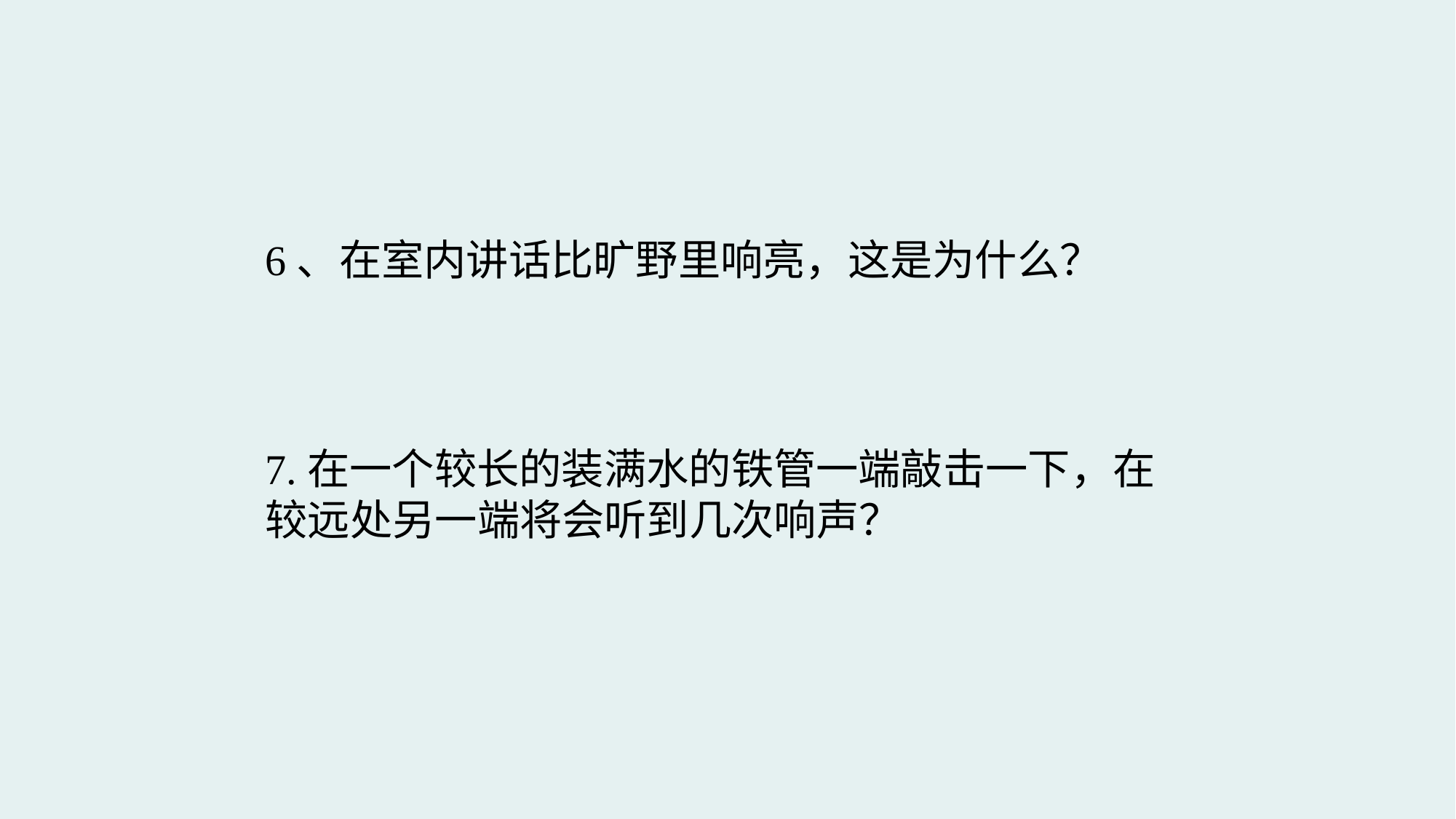

6、在室内讲话比旷野里响亮，这是为什么？
7.在一个较长的装满水的铁管一端敲击一下，在较远处另一端将会听到几次响声？